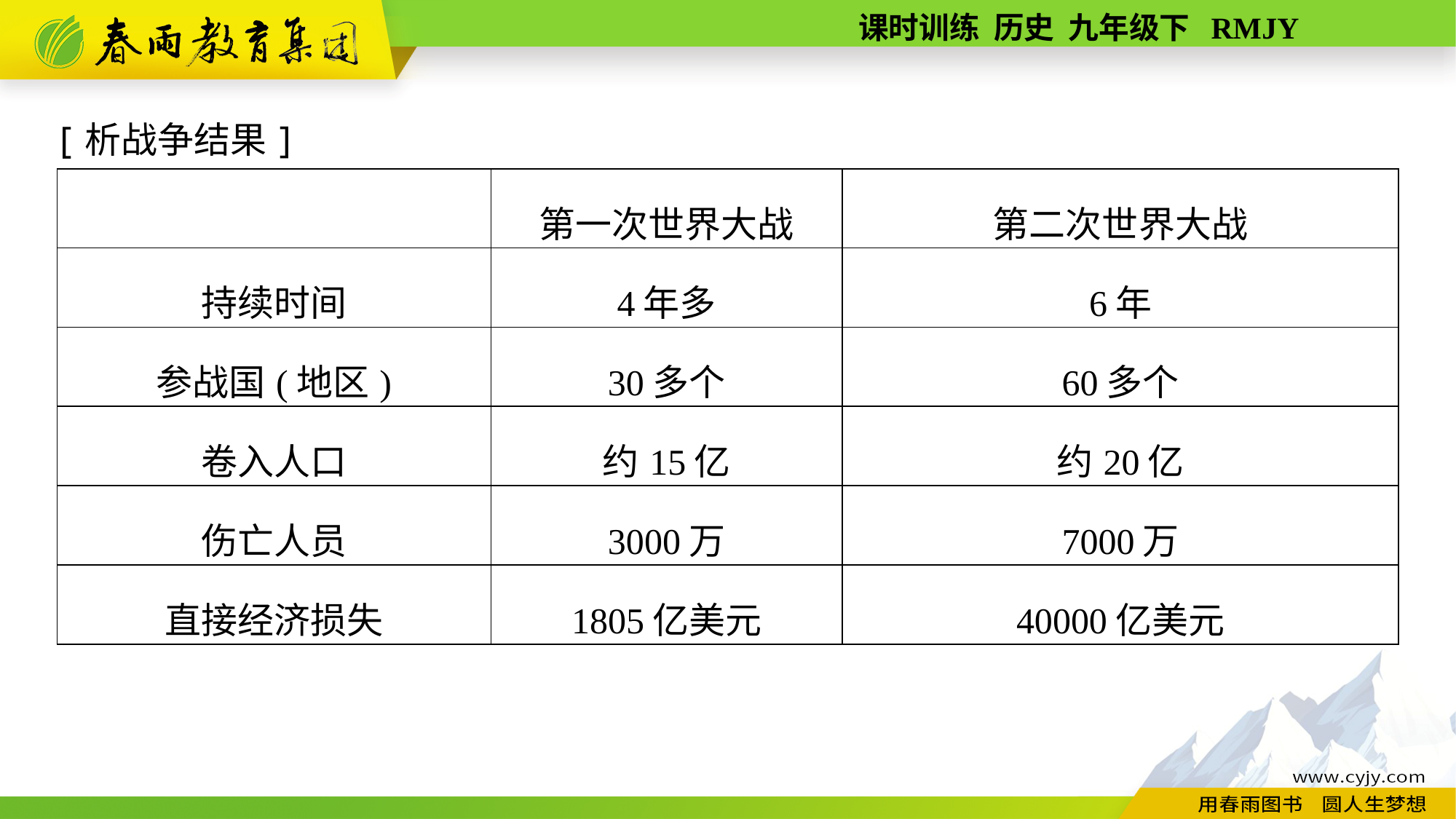

[析战争结果]
|  | 第一次世界大战 | 第二次世界大战 |
| --- | --- | --- |
| 持续时间 | 4年多 | 6年 |
| 参战国(地区) | 30多个 | 60多个 |
| 卷入人口 | 约15亿 | 约20亿 |
| 伤亡人员 | 3000万 | 7000万 |
| 直接经济损失 | 1805亿美元 | 40000亿美元 |